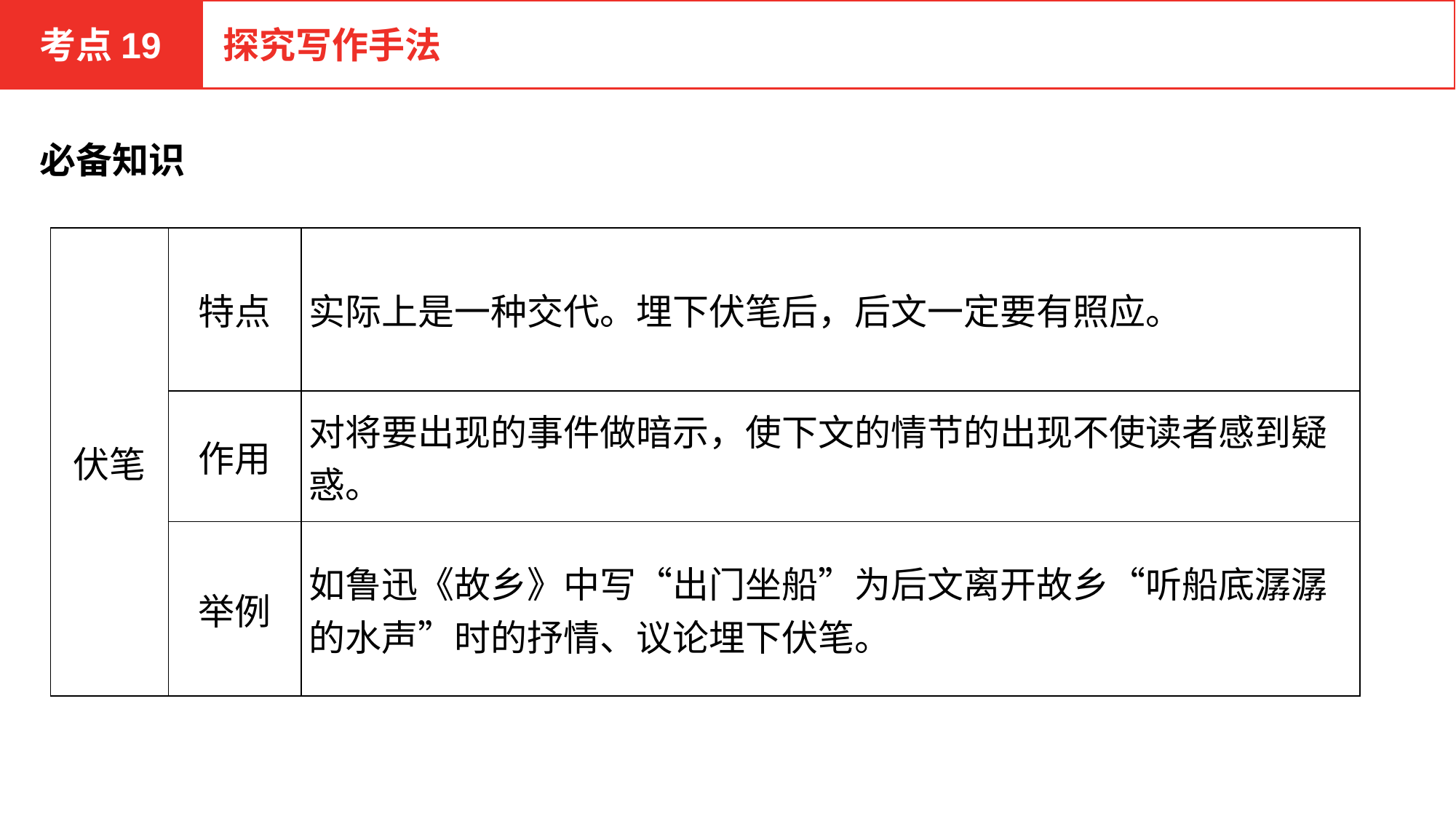

考点19
探究写作手法
必备知识

| 伏笔 | 特点 | 实际上是一种交代。埋下伏笔后，后文一定要有照应。 |
| --- | --- | --- |
|  | 作用 | 对将要出现的事件做暗示，使下文的情节的出现不使读者感到疑惑。 |
|  | 举例 | 如鲁迅《故乡》中写“出门坐船”为后文离开故乡“听船底潺潺的水声”时的抒情、议论埋下伏笔。 |